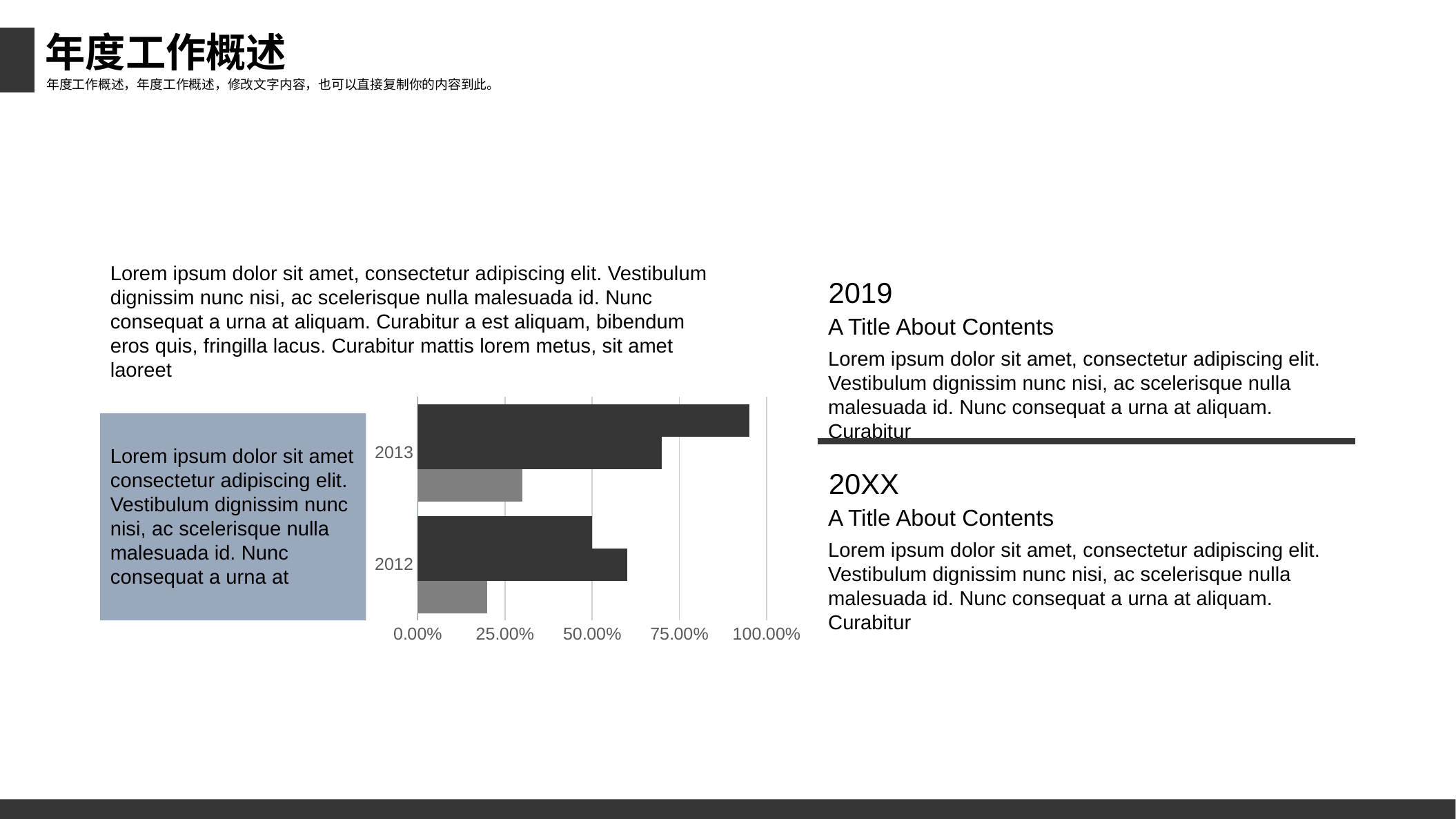

年度工作概述

年度工作概述，年度工作概述，修改文字内容，也可以直接复制你的内容到此。
Lorem ipsum dolor sit amet, consectetur adipiscing elit. Vestibulum dignissim nunc nisi, ac scelerisque nulla malesuada id. Nunc consequat a urna at aliquam. Curabitur a est aliquam, bibendum eros quis, fringilla lacus. Curabitur mattis lorem metus, sit amet laoreet
2019
A Title About Contents
Lorem ipsum dolor sit amet, consectetur adipiscing elit. Vestibulum dignissim nunc nisi, ac scelerisque nulla malesuada id. Nunc consequat a urna at aliquam. Curabitur

### Chart

| Category | Series 1 | Series 2 | Series 3 |
|---|---|---|---|
| 2012 | 0.2 | 0.6 | 0.5 |
| 2013 | 0.3 | 0.7 | 0.95 |
Lorem ipsum dolor sit amet consectetur adipiscing elit. Vestibulum dignissim nunc nisi, ac scelerisque nulla malesuada id. Nunc consequat a urna at
20XX
A Title About Contents
Lorem ipsum dolor sit amet, consectetur adipiscing elit. Vestibulum dignissim nunc nisi, ac scelerisque nulla malesuada id. Nunc consequat a urna at aliquam. Curabitur